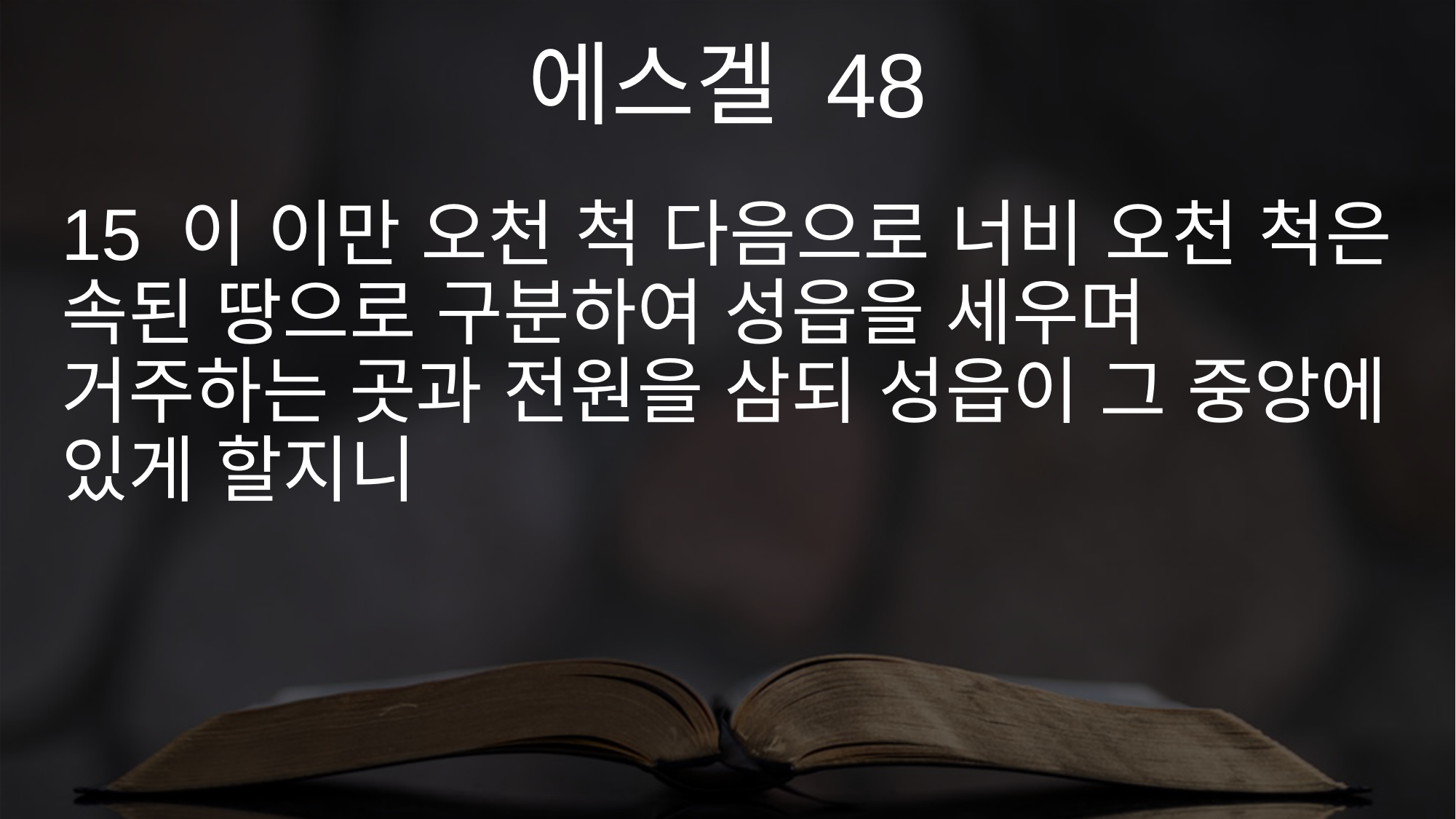

에스겔 48
15 이 이만 오천 척 다음으로 너비 오천 척은 속된 땅으로 구분하여 성읍을 세우며 거주하는 곳과 전원을 삼되 성읍이 그 중앙에 있게 할지니